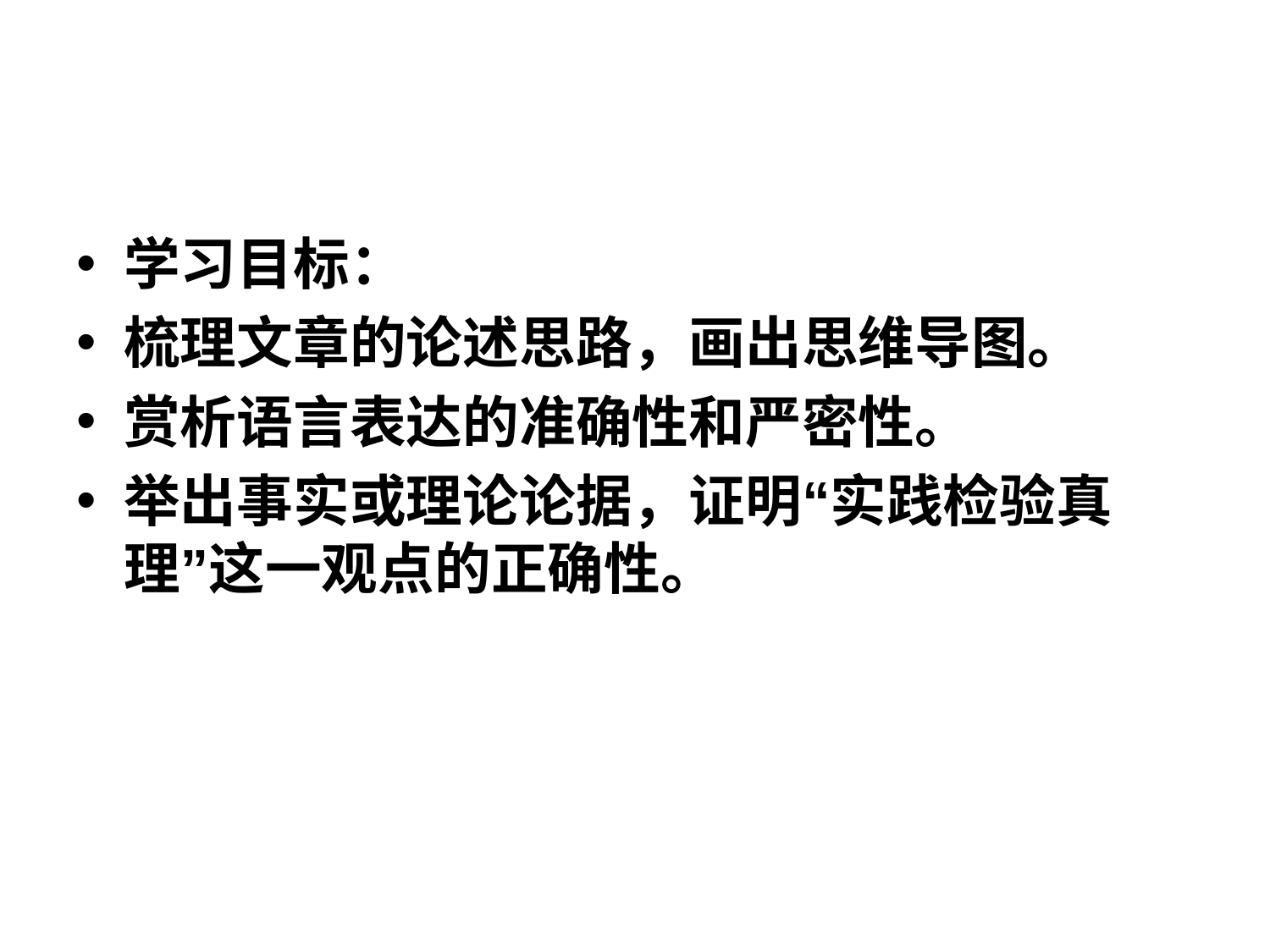

#
学习目标：
梳理文章的论述思路，画出思维导图。
赏析语言表达的准确性和严密性。
举出事实或理论论据，证明“实践检验真理”这一观点的正确性。